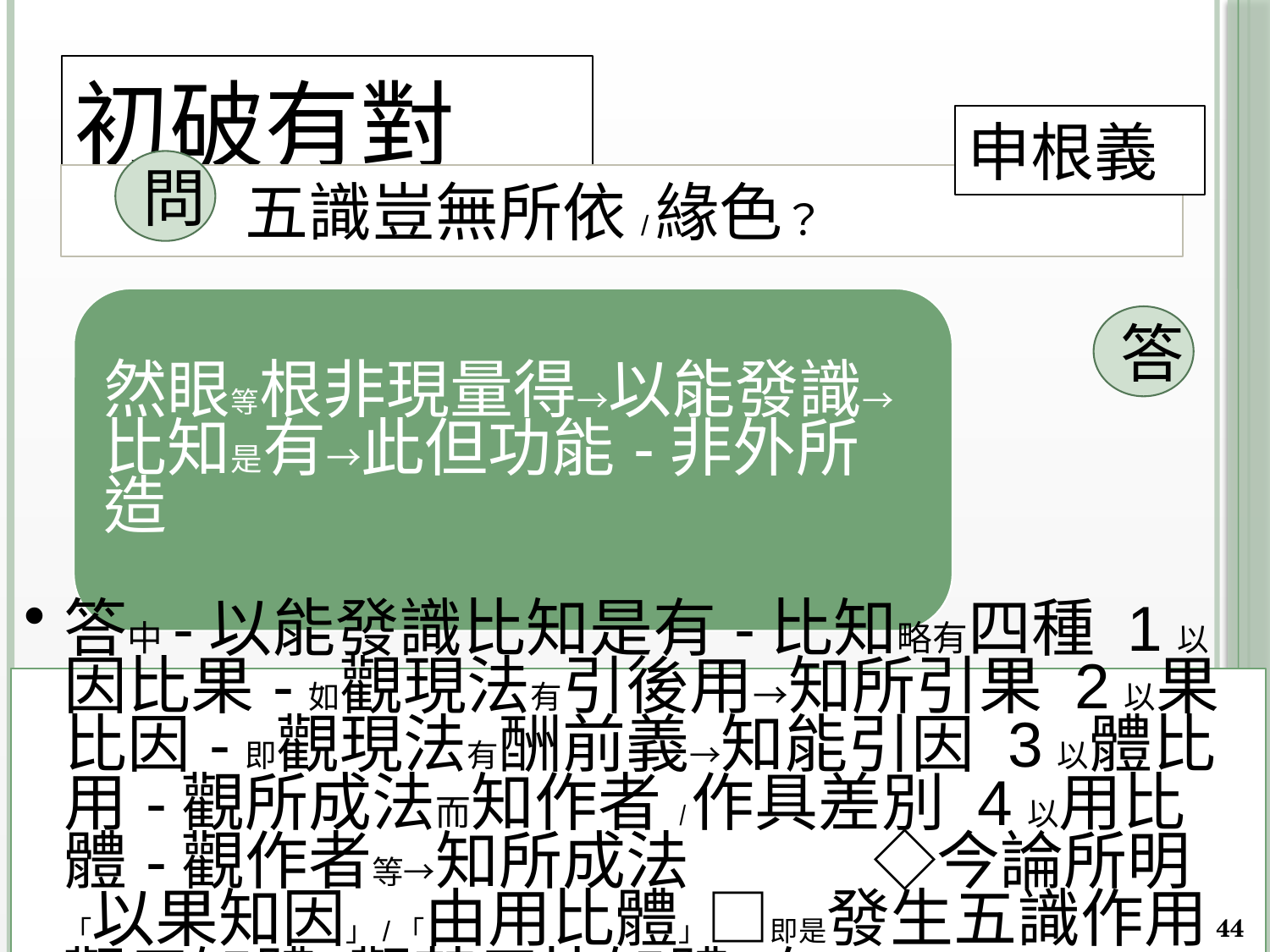

# 初破有對
申根義
問
           五識豈無所依/緣色？
然眼等根非現量得→以能發識→比知是有→此但功能-非外所造
答
44
2014/10/15